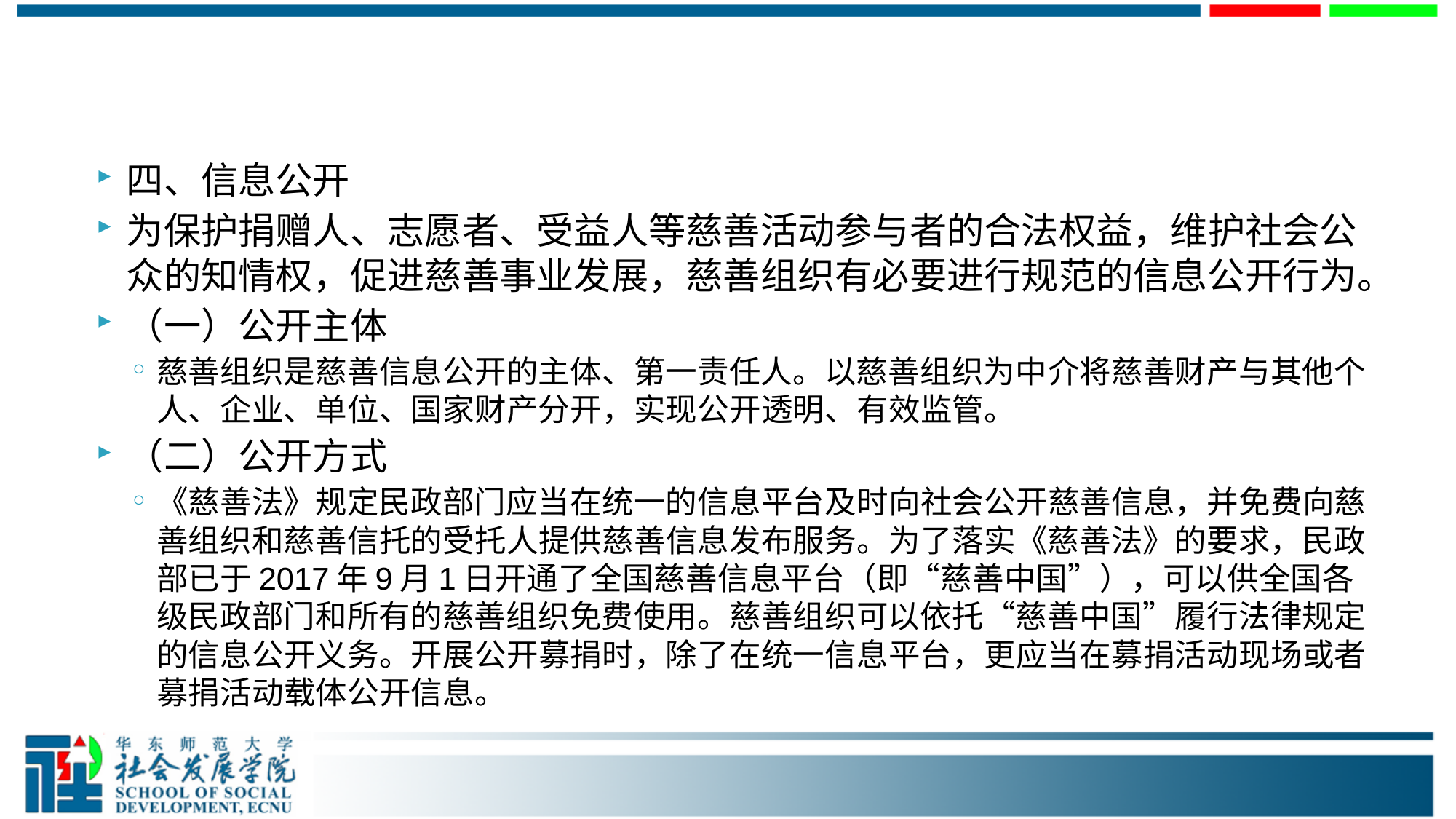

#
四、信息公开
为保护捐赠人、志愿者、受益人等慈善活动参与者的合法权益，维护社会公众的知情权，促进慈善事业发展，慈善组织有必要进行规范的信息公开行为。
（一）公开主体
慈善组织是慈善信息公开的主体、第一责任人。以慈善组织为中介将慈善财产与其他个人、企业、单位、国家财产分开，实现公开透明、有效监管。
（二）公开方式
《慈善法》规定民政部门应当在统一的信息平台及时向社会公开慈善信息，并免费向慈善组织和慈善信托的受托人提供慈善信息发布服务。为了落实《慈善法》的要求，民政部已于2017年9月1日开通了全国慈善信息平台（即“慈善中国”），可以供全国各级民政部门和所有的慈善组织免费使用。慈善组织可以依托“慈善中国”履行法律规定的信息公开义务。开展公开募捐时，除了在统一信息平台，更应当在募捐活动现场或者募捐活动载体公开信息。